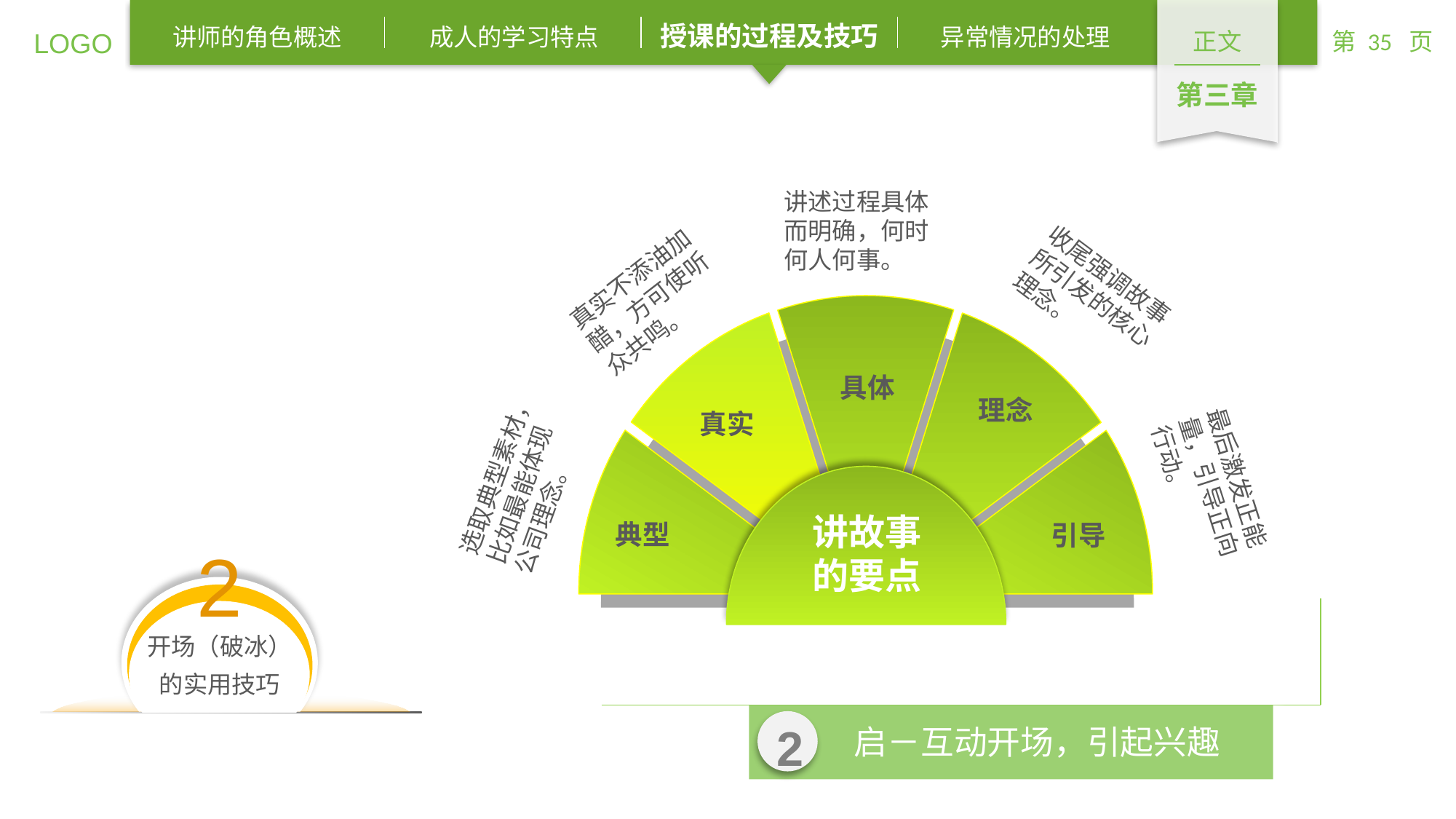

讲述过程具体而明确，何时何人何事。
真实不添油加醋，方可使听众共鸣。
收尾强调故事所引发的核心理念。

具体
理念
真实

选取典型素材，比如最能体现公司理念。
最后激发正能量，引导正向行动。

讲故事
的要点
典型
引导